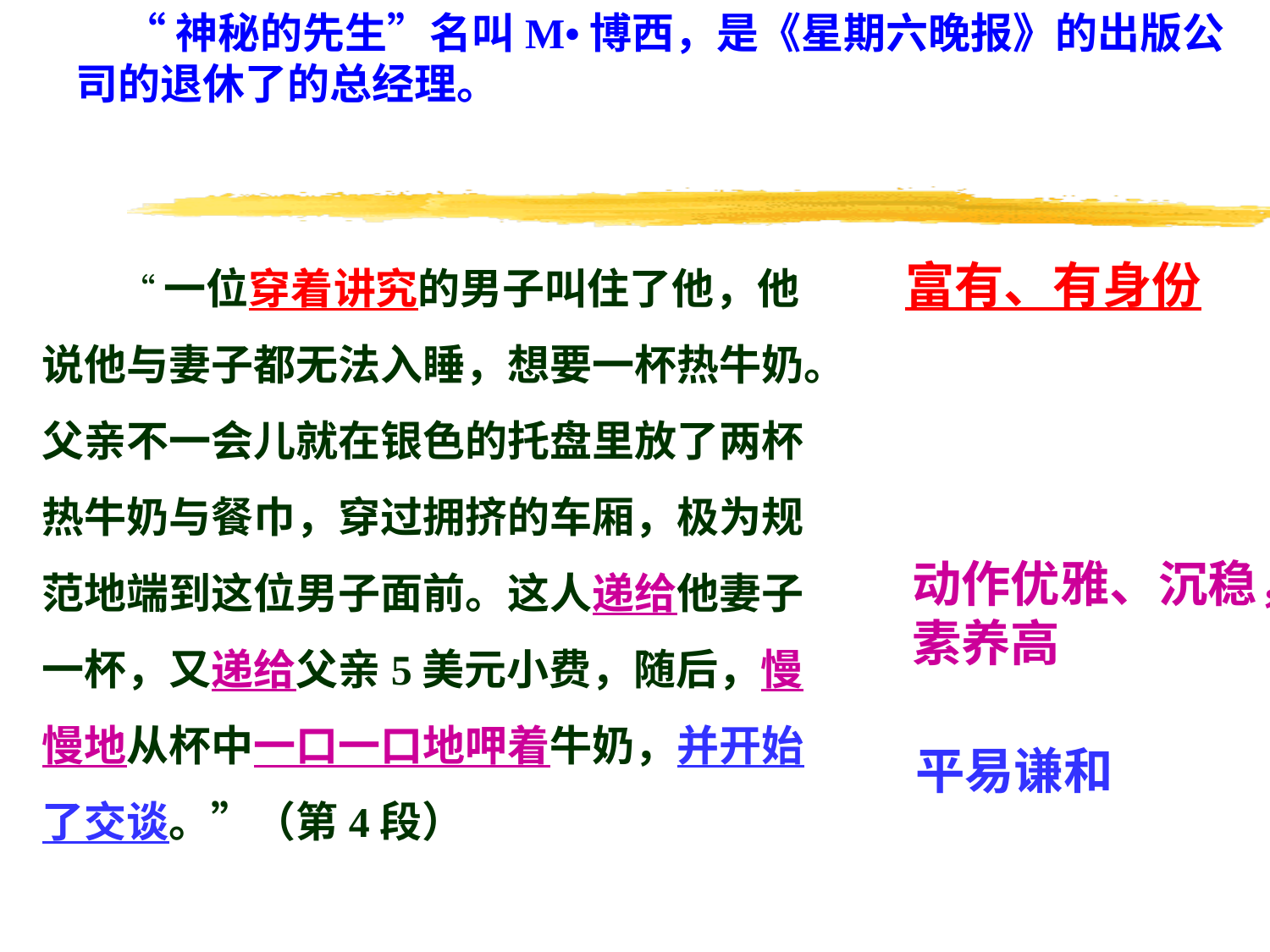

“神秘的先生”名叫M•博西，是《星期六晚报》的出版公司的退休了的总经理。

          “一位穿着讲究的男子叫住了他，他说他与妻子都无法入睡，想要一杯热牛奶。父亲不一会儿就在银色的托盘里放了两杯热牛奶与餐巾，穿过拥挤的车厢，极为规范地端到这位男子面前。这人递给他妻子一杯，又递给父亲5美元小费，随后，慢慢地从杯中一口一口地呷着牛奶，并开始了交谈。”（第4段）
富有、有身份
动作优雅、沉稳，素养高
平易谦和